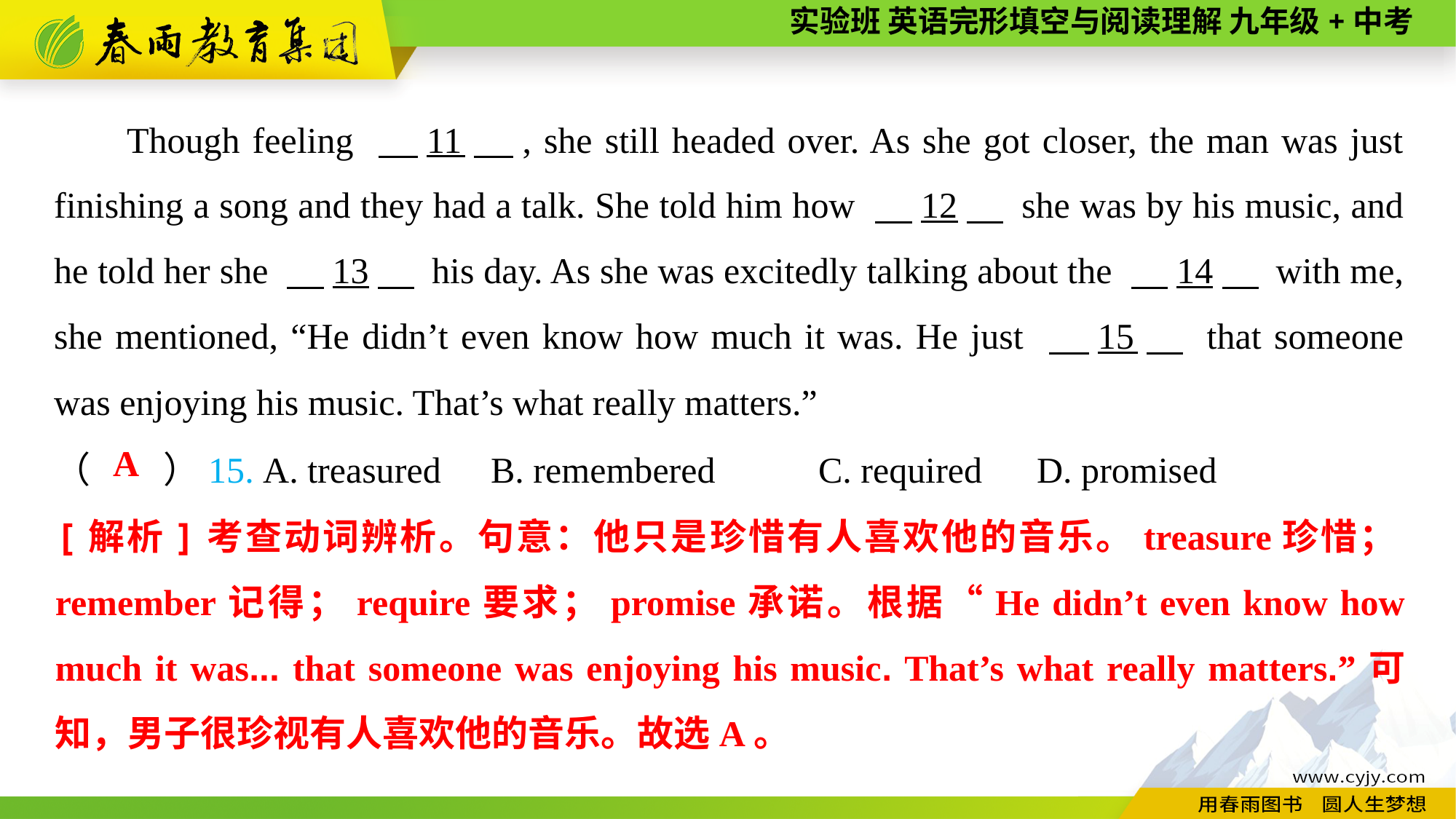

Though feeling 　11　, she still headed over. As she got closer, the man was just finishing a song and they had a talk. She told him how 　12　 she was by his music, and he told her she 　13　 his day. As she was excitedly talking about the 　14　 with me, she mentioned, “He didn’t even know how much it was. He just 　15　 that someone was enjoying his music. That’s what really matters.”
（　　）15. A. treasured	B. remembered	C. required	D. promised
A
[解析]考查动词辨析。句意：他只是珍惜有人喜欢他的音乐。treasure珍惜；remember记得；require要求；promise承诺。根据“He didn’t even know how much it was... that someone was enjoying his music. That’s what really matters.”可知，男子很珍视有人喜欢他的音乐。故选A。